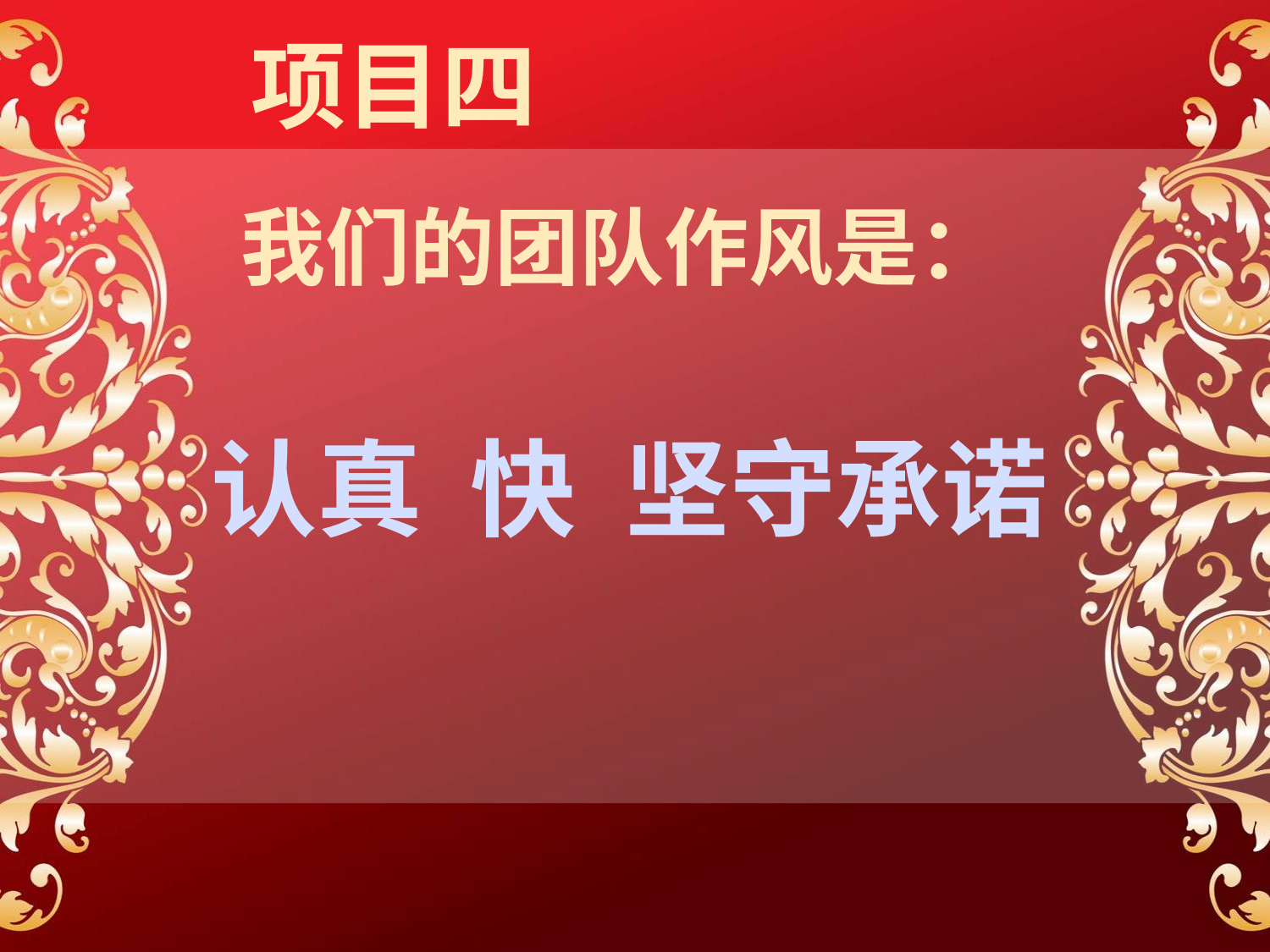

项目四
|  |
| --- |
我们的团队作风是：
认真  快  坚守承诺